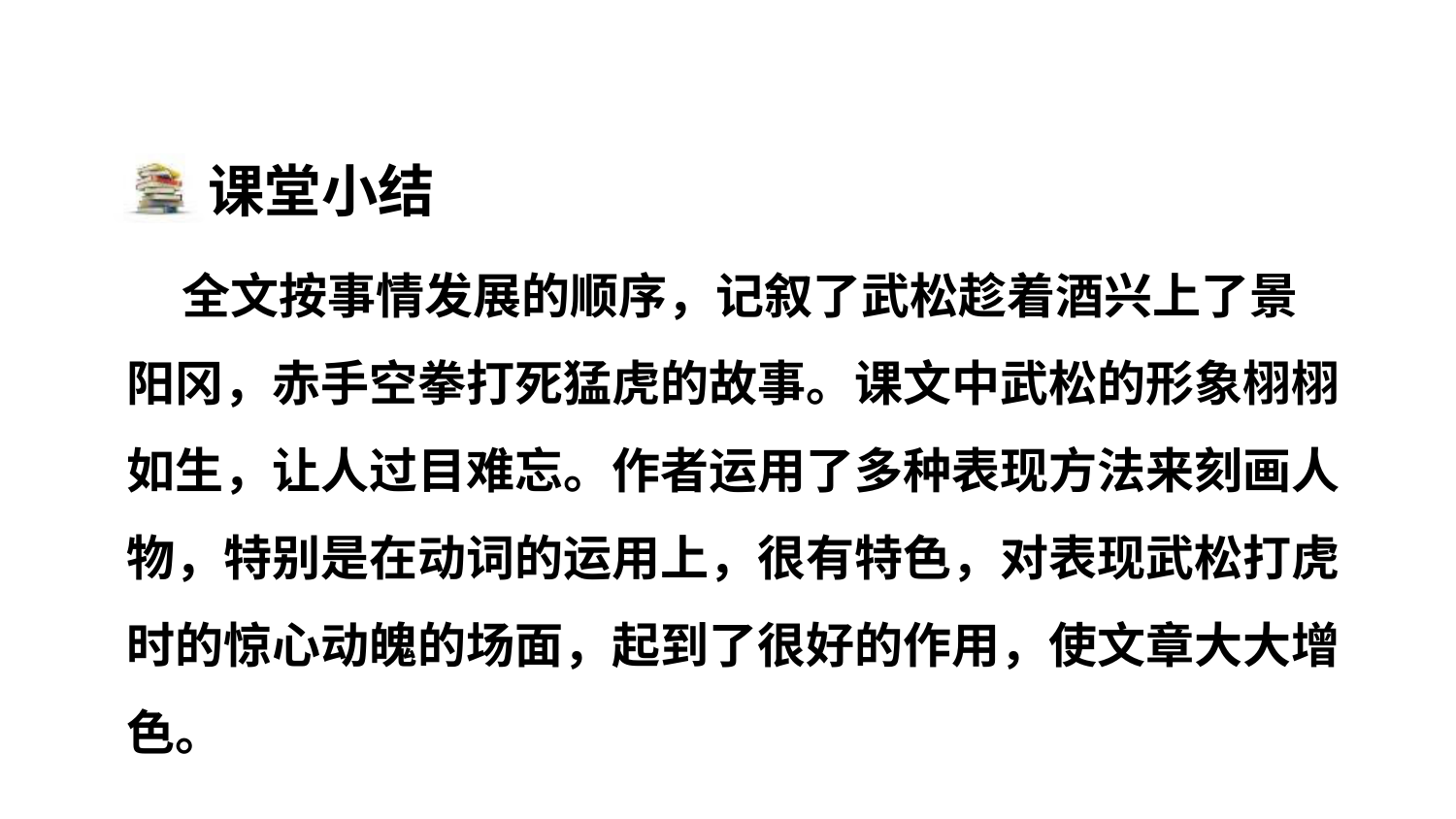

课堂小结

    全文按事情发展的顺序，记叙了武松趁着酒兴上了景阳冈，赤手空拳打死猛虎的故事。课文中武松的形象栩栩如生，让人过目难忘。作者运用了多种表现方法来刻画人物，特别是在动词的运用上，很有特色，对表现武松打虎时的惊心动魄的场面，起到了很好的作用，使文章大大增色。